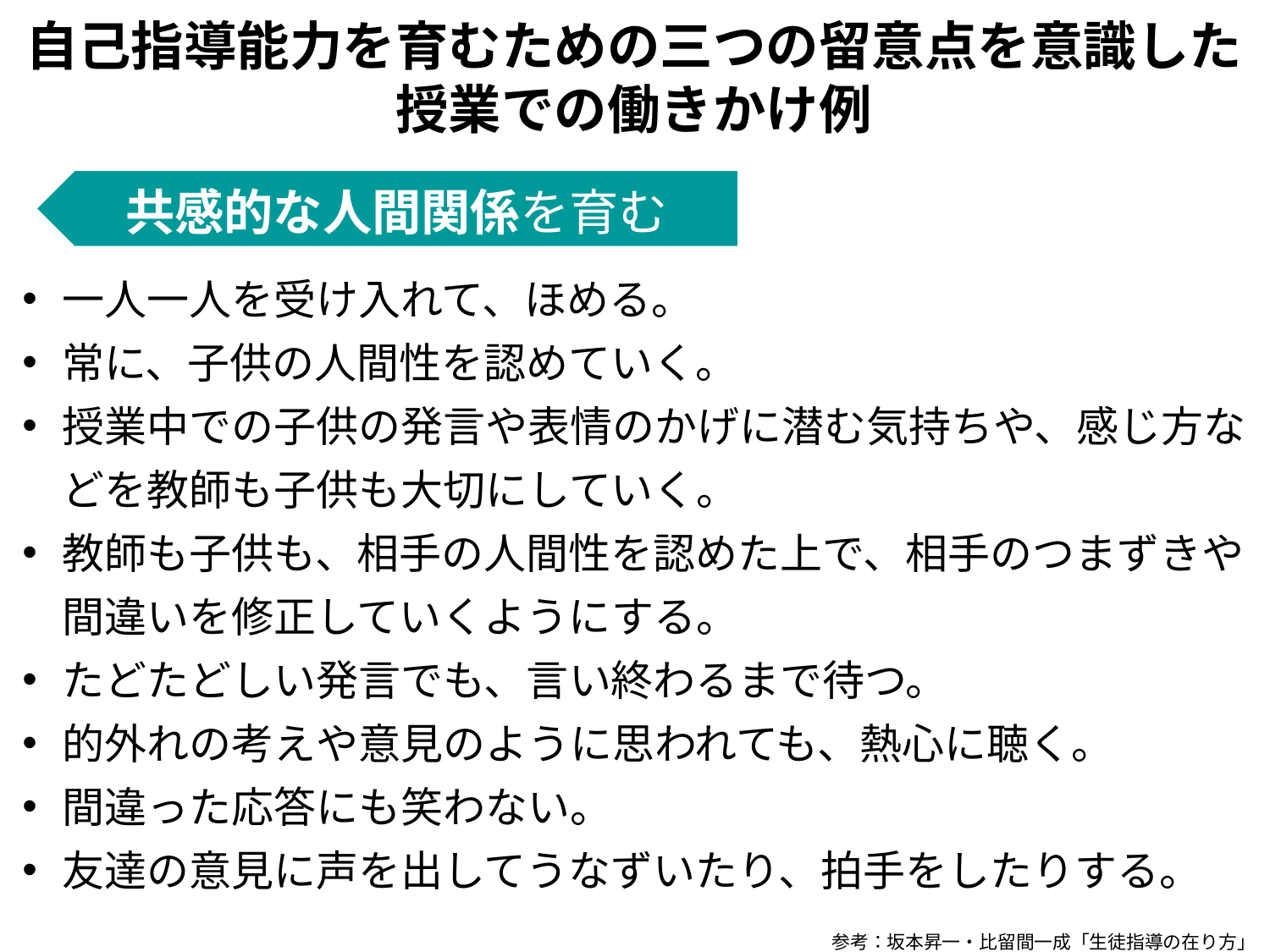

自己指導能力を育むための三つの留意点を意識した
授業での働きかけ例
共感的な人間関係を育む

一人一人を受け入れて、ほめる。
常に、子供の人間性を認めていく。
授業中での子供の発言や表情のかげに潜む気持ちや、感じ方などを教師も子供も大切にしていく。
教師も子供も、相手の人間性を認めた上で、相手のつまずきや間違いを修正していくようにする。
たどたどしい発言でも、言い終わるまで待つ。
的外れの考えや意見のように思われても、熱心に聴く。
間違った応答にも笑わない。
友達の意見に声を出してうなずいたり、拍手をしたりする。
参考：坂本昇一・比留間一成「生徒指導の在り方」